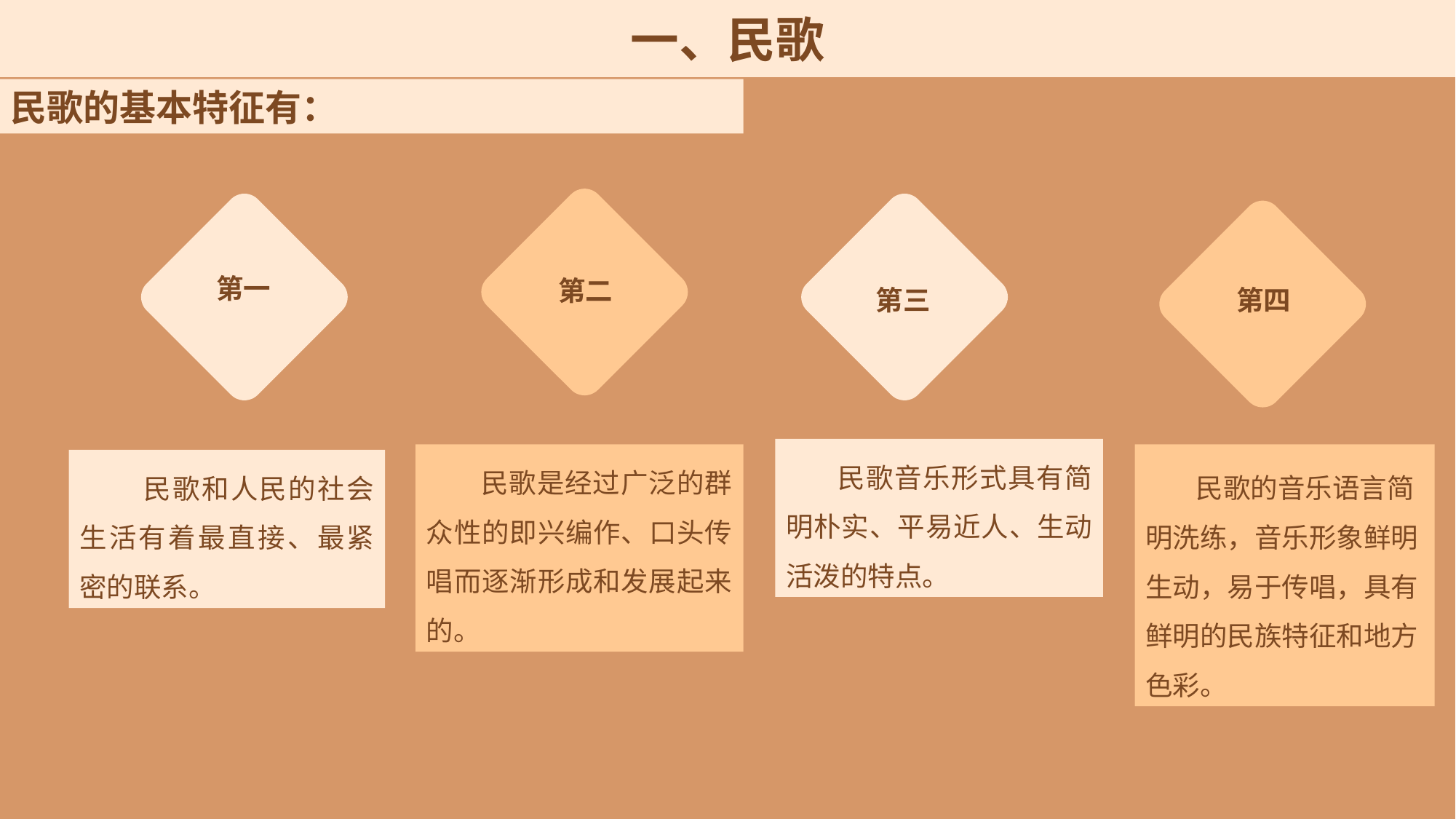

一、民歌
民歌的基本特征有：

       民歌是经过广泛的群众性的即兴编作、口头传唱而逐渐形成和发展起来的。

第一

      民歌音乐形式具有简明朴实、平易近人、生动活泼的特点。

 第二
 第三
第四
       民歌的音乐语言简明洗练，音乐形象鲜明生动，易于传唱，具有鲜明的民族特征和地方色彩。
       民歌和人民的社会生活有着最直接、最紧密的联系。